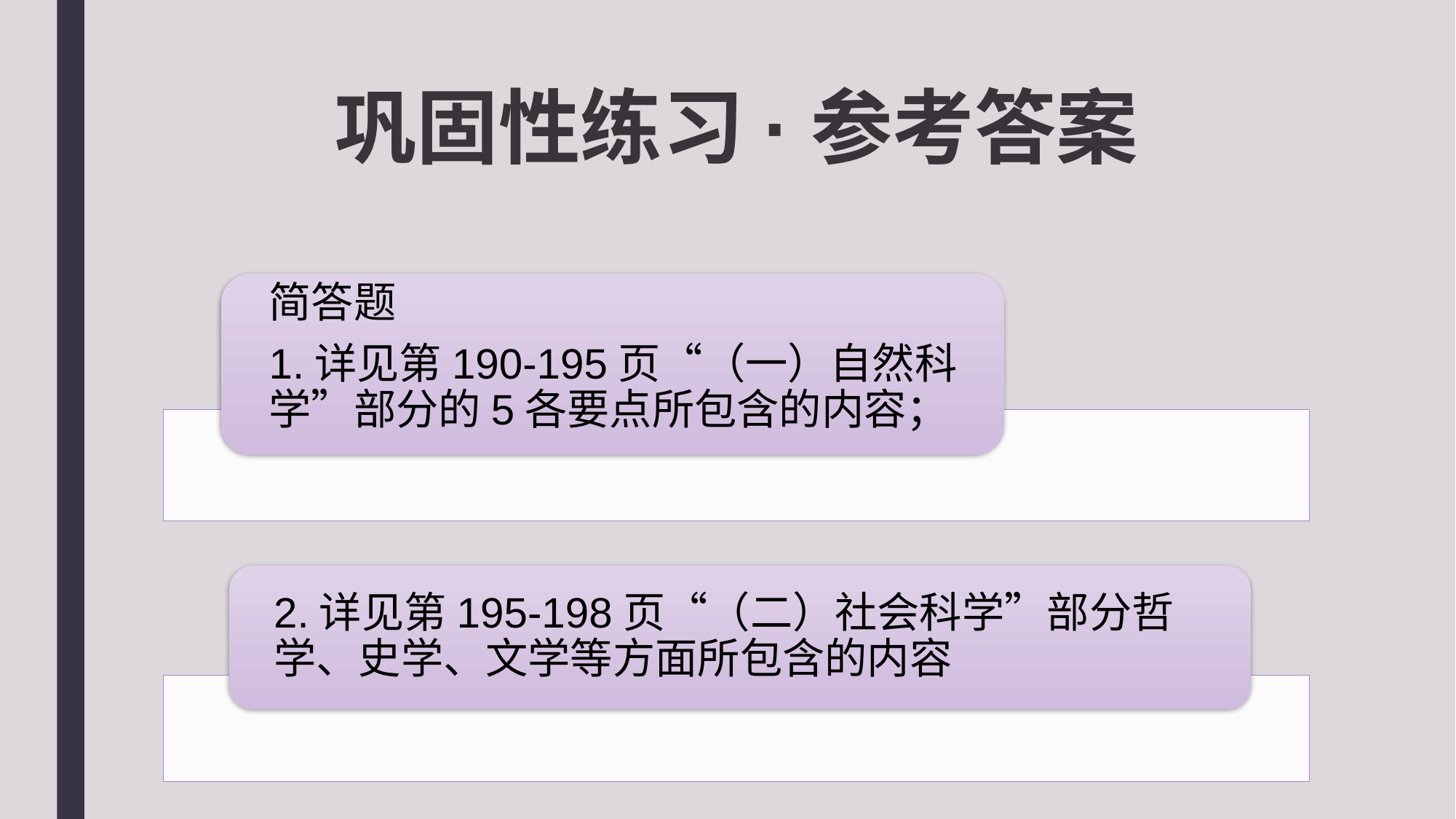

巩固性练习·参考答案

简答题
1.详见第190-195页“（一）自然科学”部分的5各要点所包含的内容；

2.详见第195-198页“（二）社会科学”部分哲学、史学、文学等方面所包含的内容